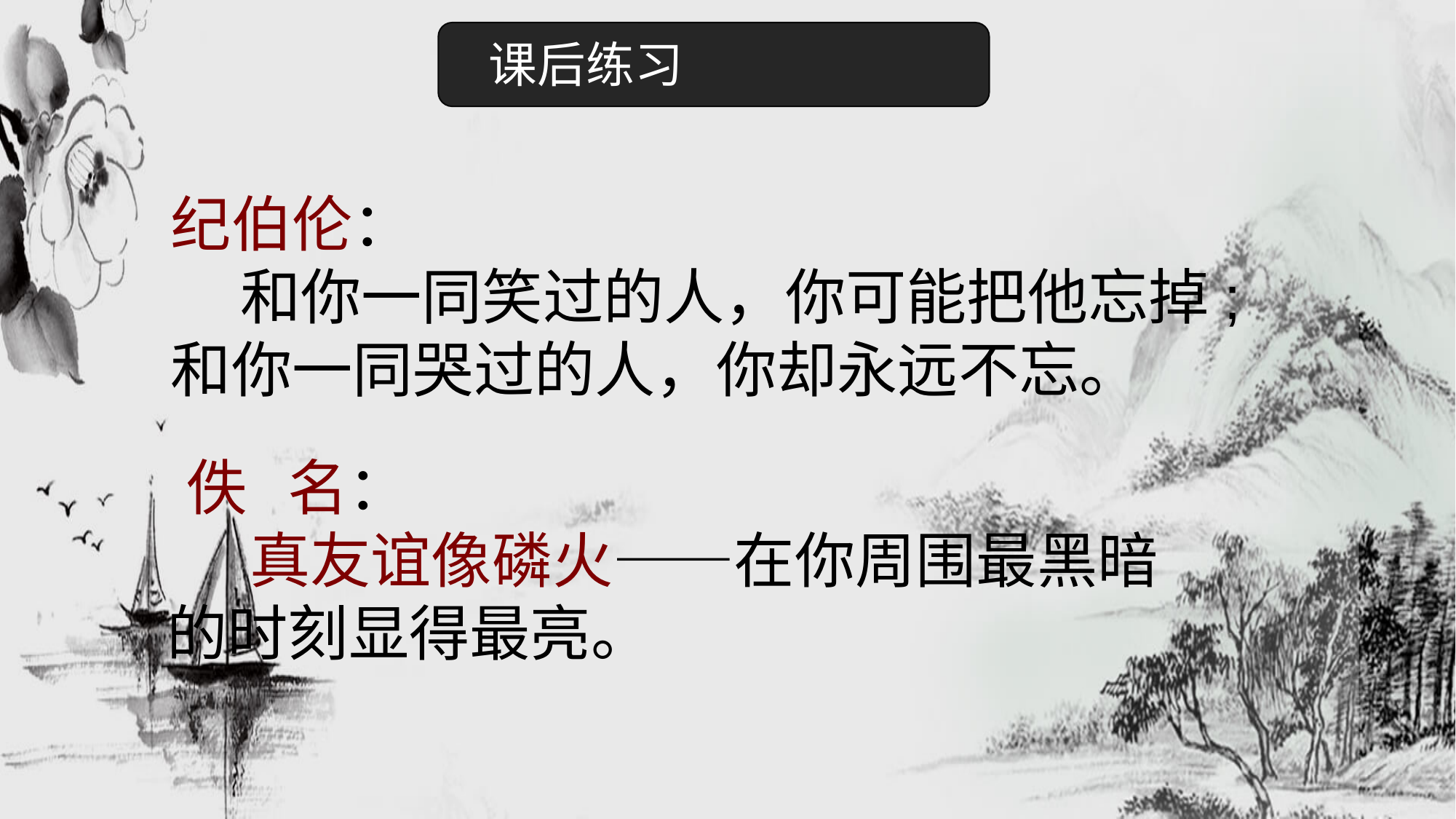

课后练习
纪伯伦：
    和你一同笑过的人，你可能把他忘掉;和你一同哭过的人，你却永远不忘。
 佚   名：
     真友谊像磷火——在你周围最黑暗的时刻显得最亮。